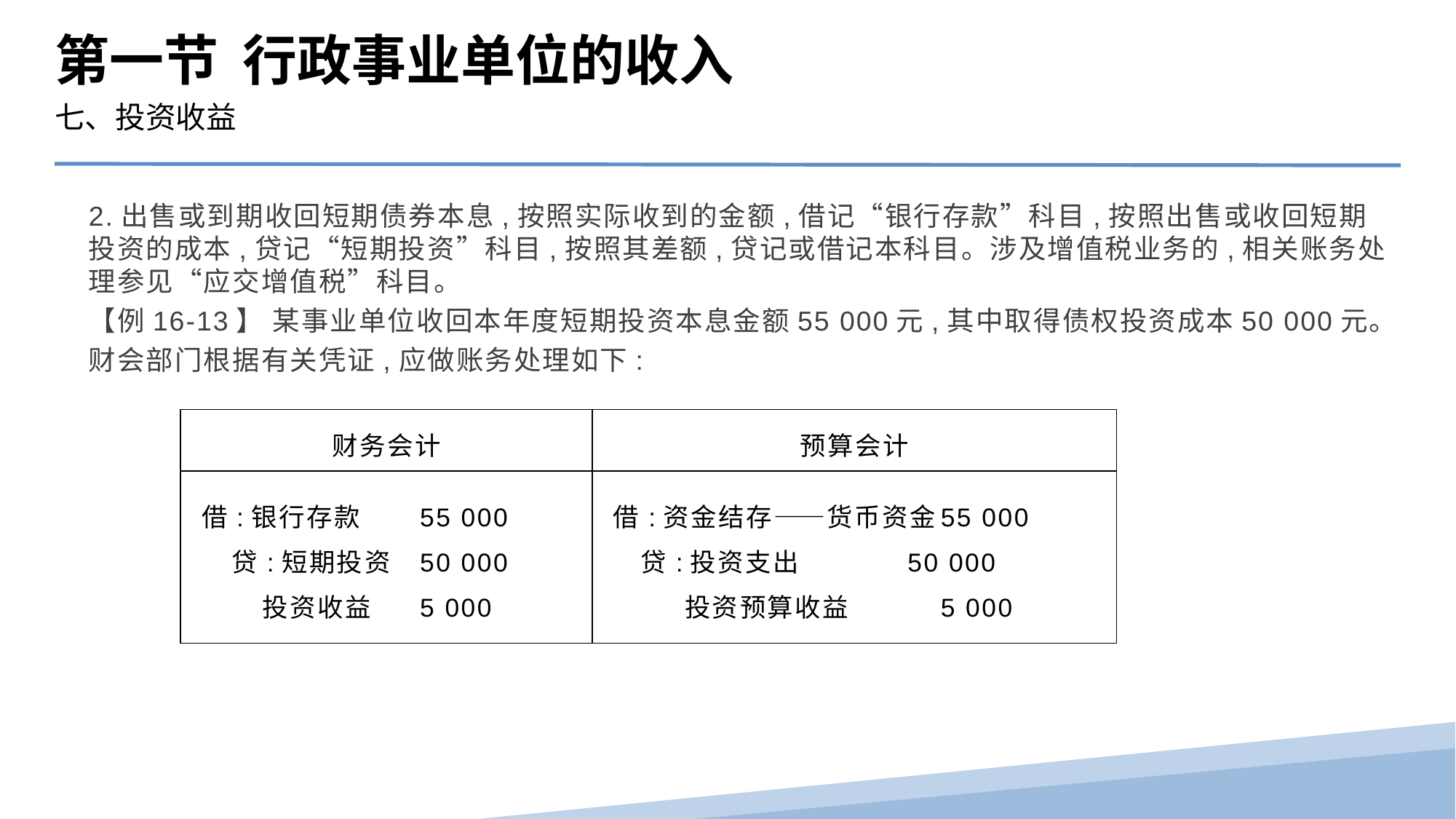

第一节  行政事业单位的收入
七、投资收益
2.出售或到期收回短期债券本息,按照实际收到的金额,借记“银行存款”科目,按照出售或收回短期投资的成本,贷记“短期投资”科目,按照其差额,贷记或借记本科目。涉及增值税业务的,相关账务处理参见“应交增值税”科目。
【例16-13】 某事业单位收回本年度短期投资本息金额55 000元,其中取得债权投资成本50 000元。财会部门根据有关凭证,应做账务处理如下:
| 财务会计 | 预算会计 |
| --- | --- |
| 借:银行存款 55 000 贷:短期投资 50 000 投资收益 5 000 | 借:资金结存——货币资金 55 000 贷:投资支出 50 000 投资预算收益 5 000 |